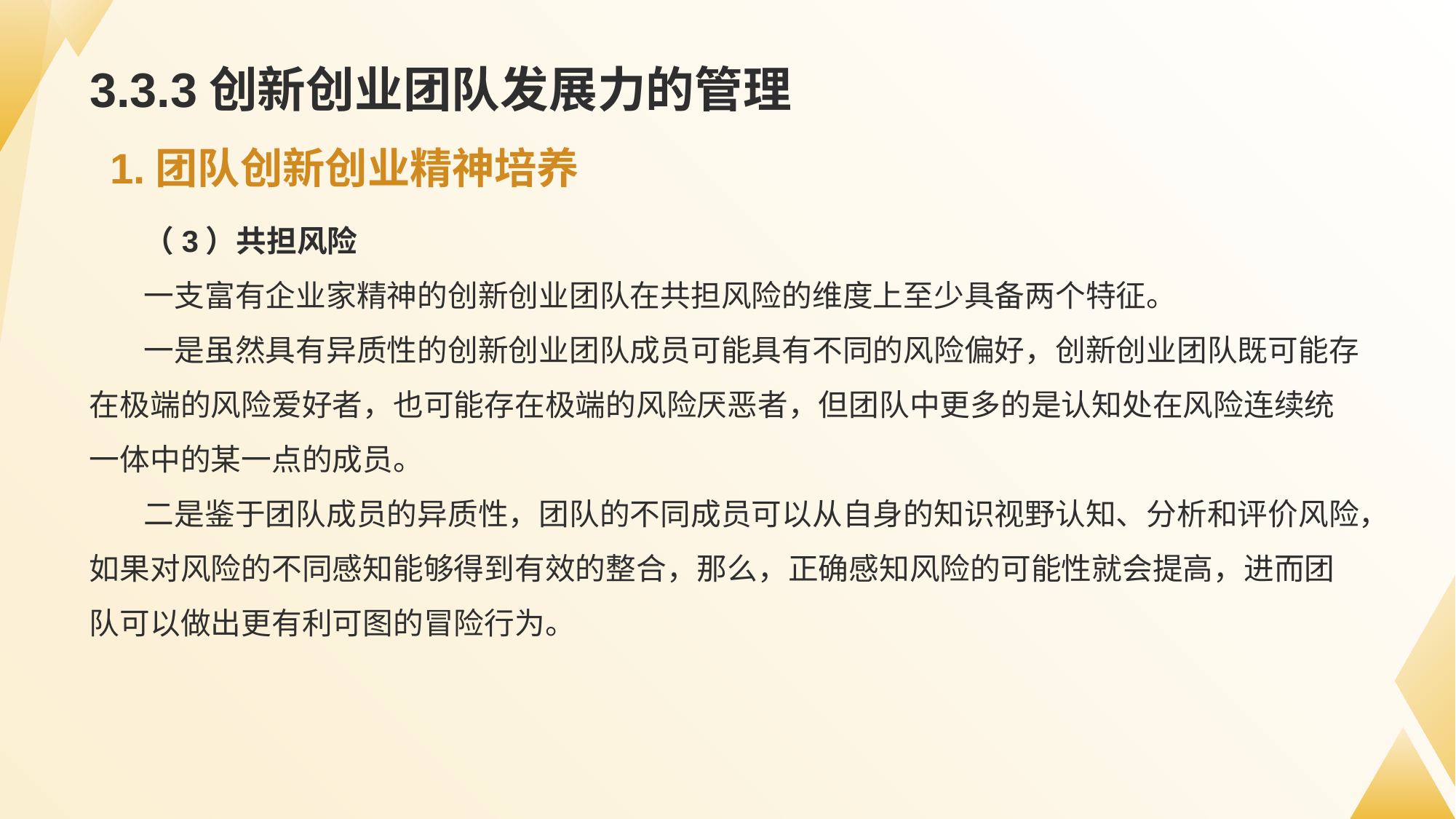

# 3.3.3创新创业团队发展力的管理
1.团队创新创业精神培养
（3）共担风险
一支富有企业家精神的创新创业团队在共担风险的维度上至少具备两个特征。
一是虽然具有异质性的创新创业团队成员可能具有不同的风险偏好，创新创业团队既可能存在极端的风险爱好者，也可能存在极端的风险厌恶者，但团队中更多的是认知处在风险连续统一体中的某一点的成员。
二是鉴于团队成员的异质性，团队的不同成员可以从自身的知识视野认知、分析和评价风险，如果对风险的不同感知能够得到有效的整合，那么，正确感知风险的可能性就会提高，进而团队可以做出更有利可图的冒险行为。